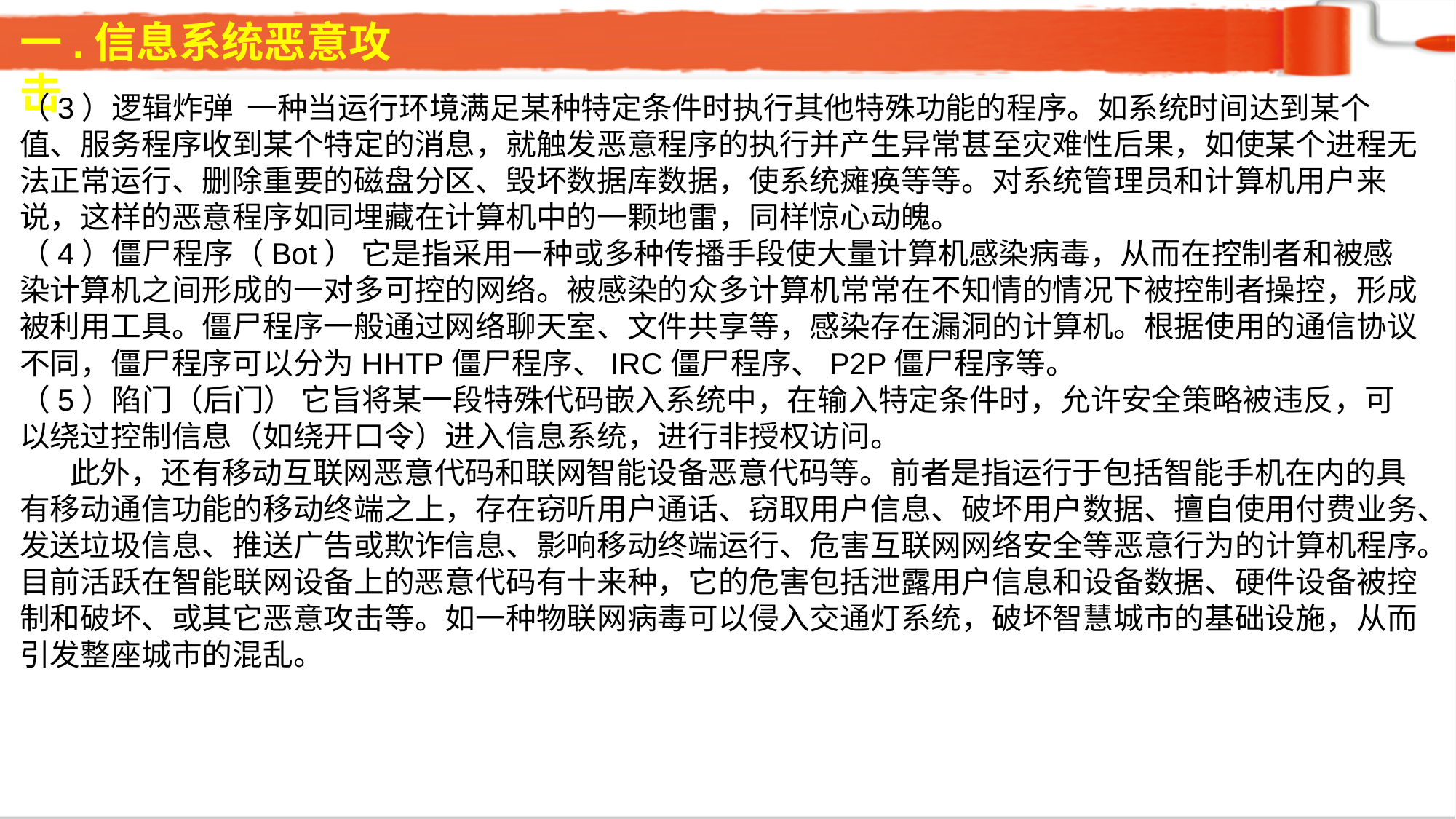

一.信息系统恶意攻击
（3）逻辑炸弹  一种当运行环境满足某种特定条件时执行其他特殊功能的程序。如系统时间达到某个值、服务程序收到某个特定的消息，就触发恶意程序的执行并产生异常甚至灾难性后果，如使某个进程无法正常运行、删除重要的磁盘分区、毁坏数据库数据，使系统瘫痪等等。对系统管理员和计算机用户来说，这样的恶意程序如同埋藏在计算机中的一颗地雷，同样惊心动魄。（4）僵尸程序（Bot） 它是指采用一种或多种传播手段使大量计算机感染病毒，从而在控制者和被感染计算机之间形成的一对多可控的网络。被感染的众多计算机常常在不知情的情况下被控制者操控，形成被利用工具。僵尸程序一般通过网络聊天室、文件共享等，感染存在漏洞的计算机。根据使用的通信协议不同，僵尸程序可以分为HHTP僵尸程序、IRC僵尸程序、P2P僵尸程序等。（5）陷门（后门） 它旨将某一段特殊代码嵌入系统中，在输入特定条件时，允许安全策略被违反，可以绕过控制信息（如绕开口令）进入信息系统，进行非授权访问。    此外，还有移动互联网恶意代码和联网智能设备恶意代码等。前者是指运行于包括智能手机在内的具有移动通信功能的移动终端之上，存在窃听用户通话、窃取用户信息、破坏用户数据、擅自使用付费业务、发送垃圾信息、推送广告或欺诈信息、影响移动终端运行、危害互联网网络安全等恶意行为的计算机程序。目前活跃在智能联网设备上的恶意代码有十来种，它的危害包括泄露用户信息和设备数据、硬件设备被控制和破坏、或其它恶意攻击等。如一种物联网病毒可以侵入交通灯系统，破坏智慧城市的基础设施，从而引发整座城市的混乱。